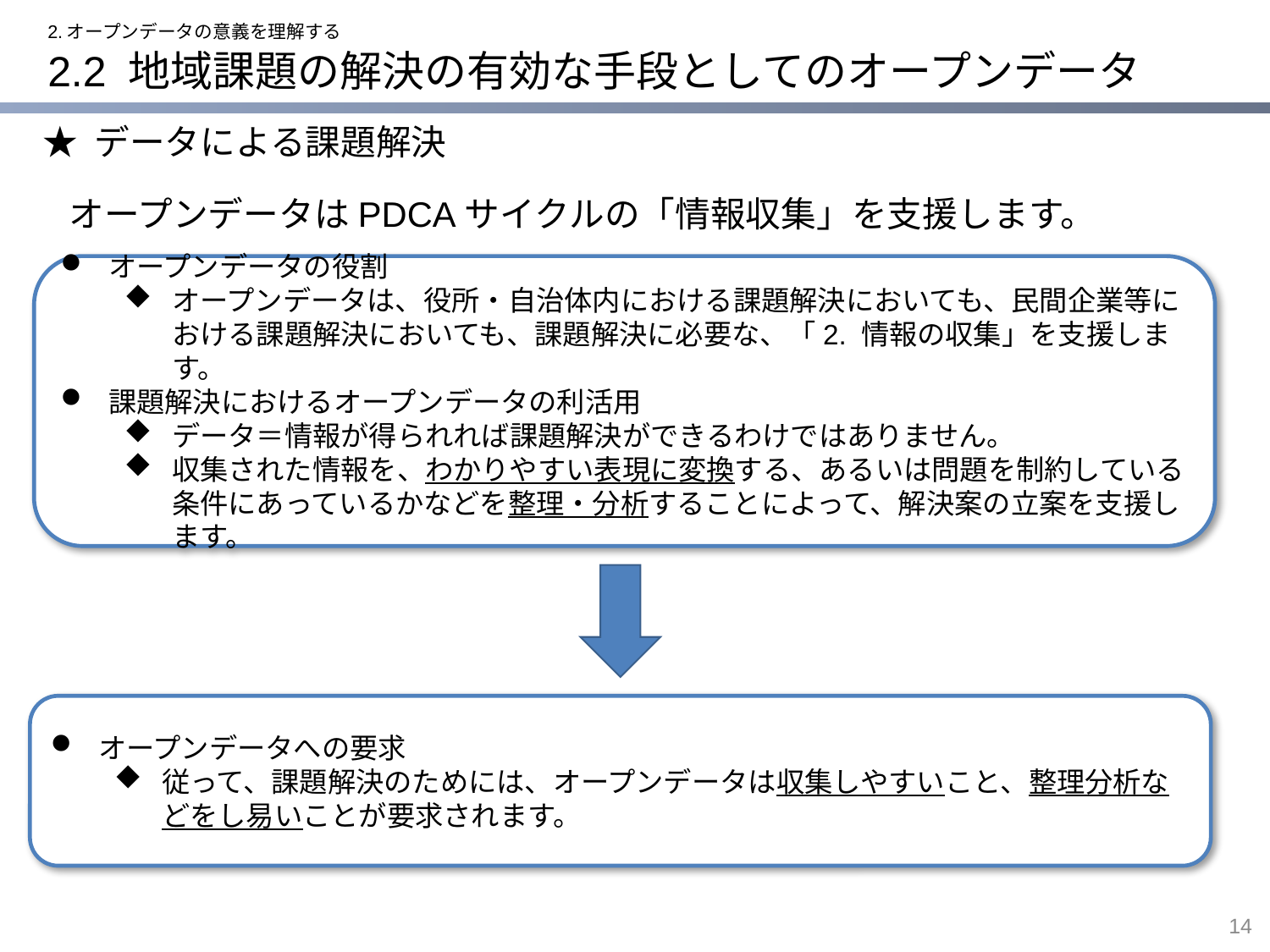

2.オープンデータの意義を理解する
# 2.2 地域課題の解決の有効な手段としてのオープンデータ
★ データによる課題解決
オープンデータはPDCAサイクルの「情報収集」を支援します。
オープンデータの役割
オープンデータは、役所・自治体内における課題解決においても、民間企業等における課題解決においても、課題解決に必要な、「2. 情報の収集」を支援します。
課題解決におけるオープンデータの利活用
データ＝情報が得られれば課題解決ができるわけではありません。
収集された情報を、わかりやすい表現に変換する、あるいは問題を制約している条件にあっているかなどを整理・分析することによって、解決案の立案を支援します。

オープンデータへの要求
従って、課題解決のためには、オープンデータは収集しやすいこと、整理分析などをし易いことが要求されます。
14